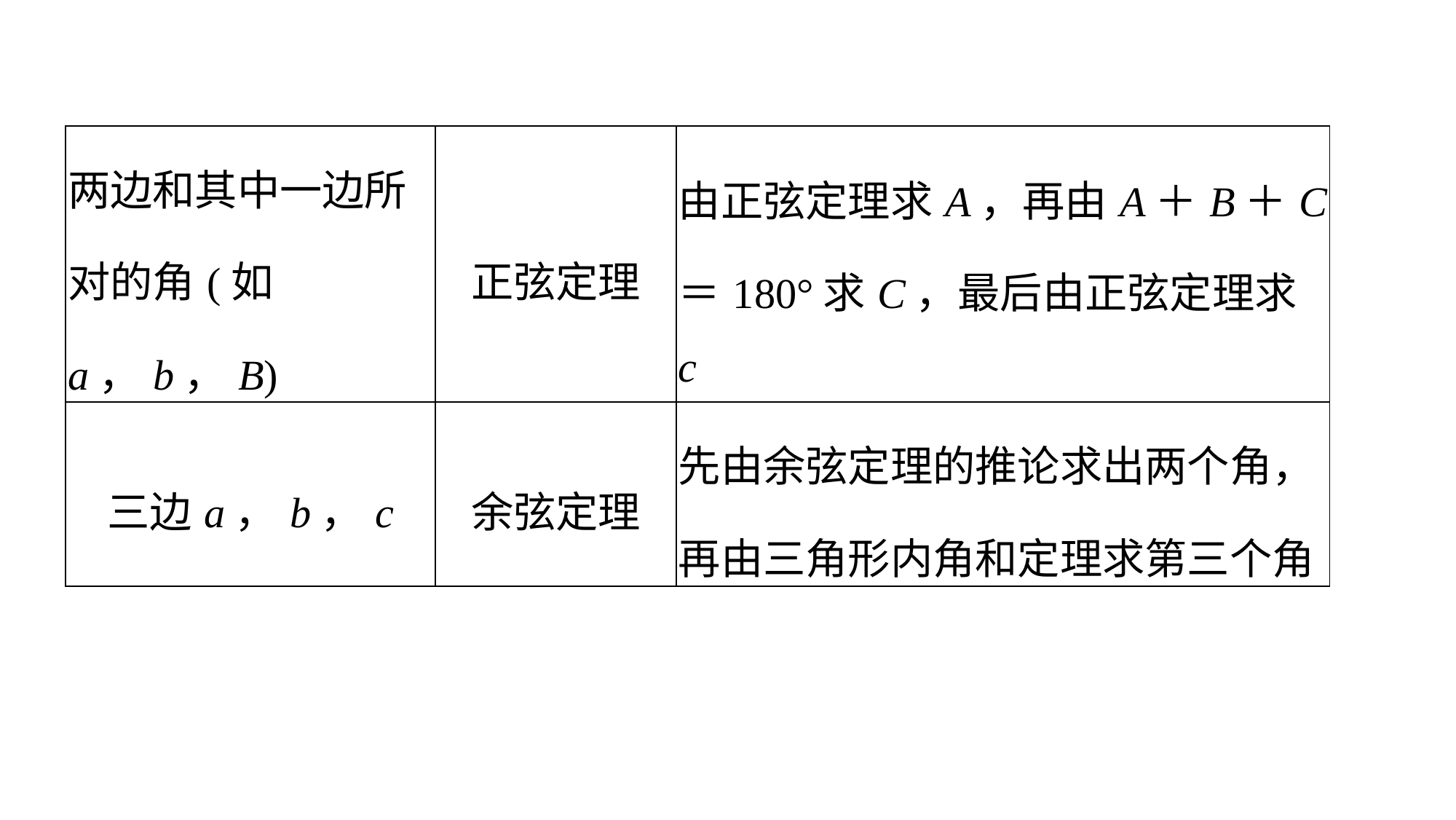

| 两边和其中一边所对的角(如a，b，B) | 正弦定理 | 由正弦定理求A，再由A＋B＋C＝180°求C，最后由正弦定理求c |
| --- | --- | --- |
| 三边a，b，c | 余弦定理 | 先由余弦定理的推论求出两个角，再由三角形内角和定理求第三个角 |